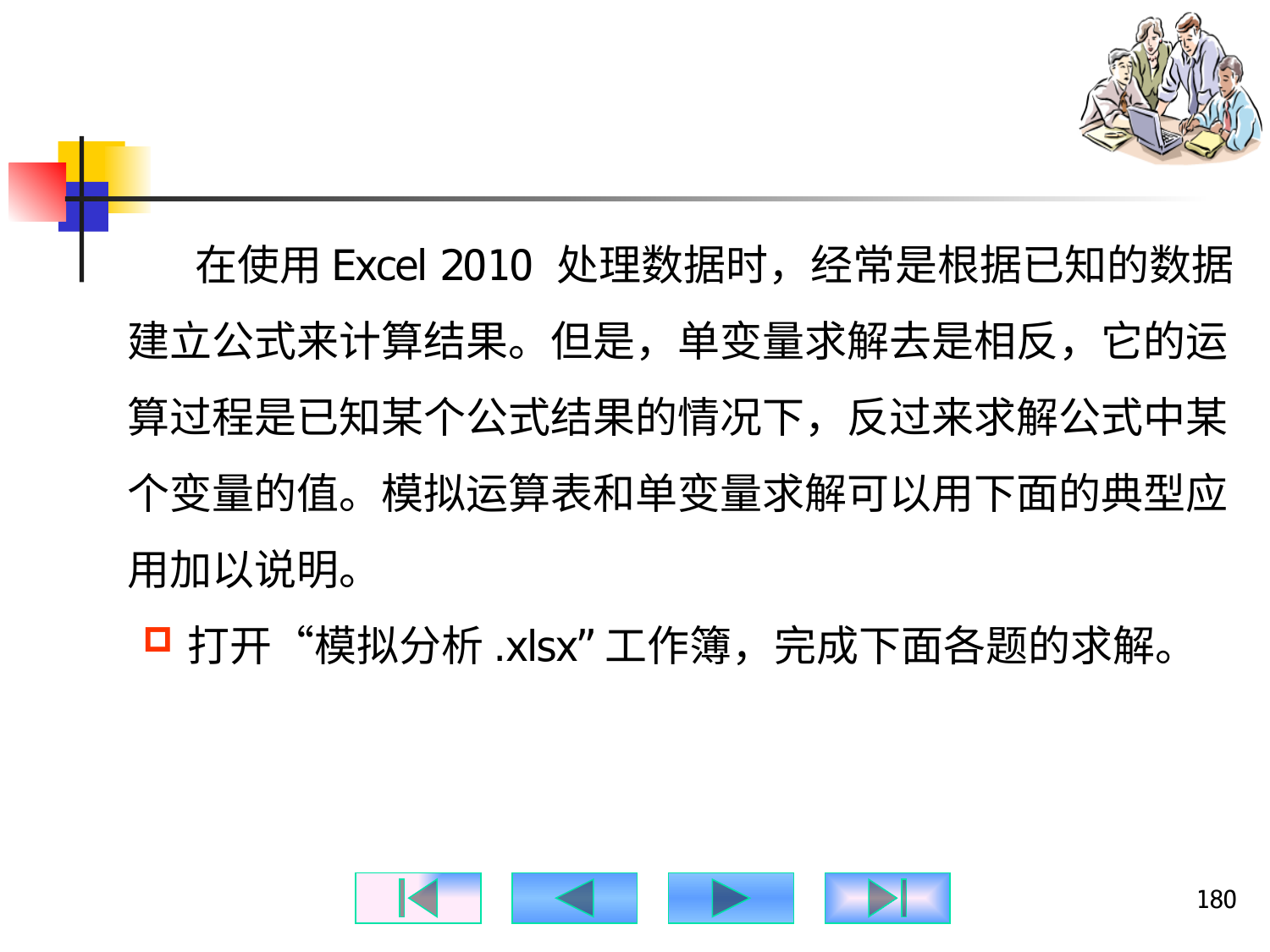

#
      在使用Excel 2010 处理数据时，经常是根据已知的数据建立公式来计算结果。但是，单变量求解去是相反，它的运算过程是已知某个公式结果的情况下，反过来求解公式中某个变量的值。模拟运算表和单变量求解可以用下面的典型应用加以说明。
打开“模拟分析.xlsx”工作簿，完成下面各题的求解。

180